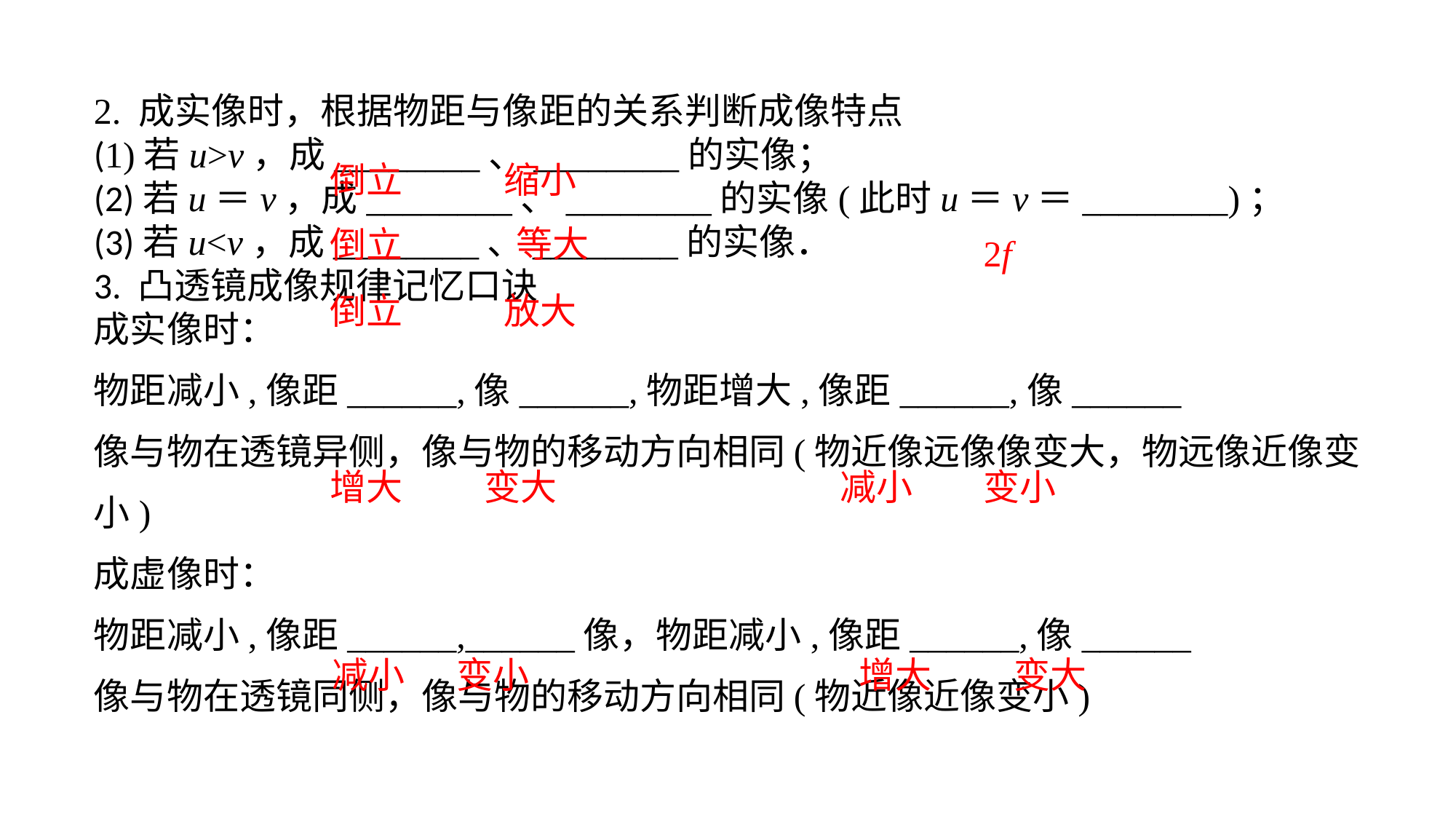

2. 成实像时，根据物距与像距的关系判断成像特点(1)若u>v，成________、________的实像；(2)若u＝v，成________、________的实像(此时u＝v＝________)；(3)若u<v，成________、________的实像．3. 凸透镜成像规律记忆口诀成实像时：物距减小,像距______,像______,物距增大,像距______,像______
像与物在透镜异侧，像与物的移动方向相同(物近像远像像变大，物远像近像变小)成虚像时：物距减小,像距______,______像，物距减小,像距______,像______
像与物在透镜同侧，像与物的移动方向相同(物近像近像变小)
倒立
缩小
等大
倒立
2f
倒立
放大
增大
变大
减小
变小
减小
变小
增大
变大